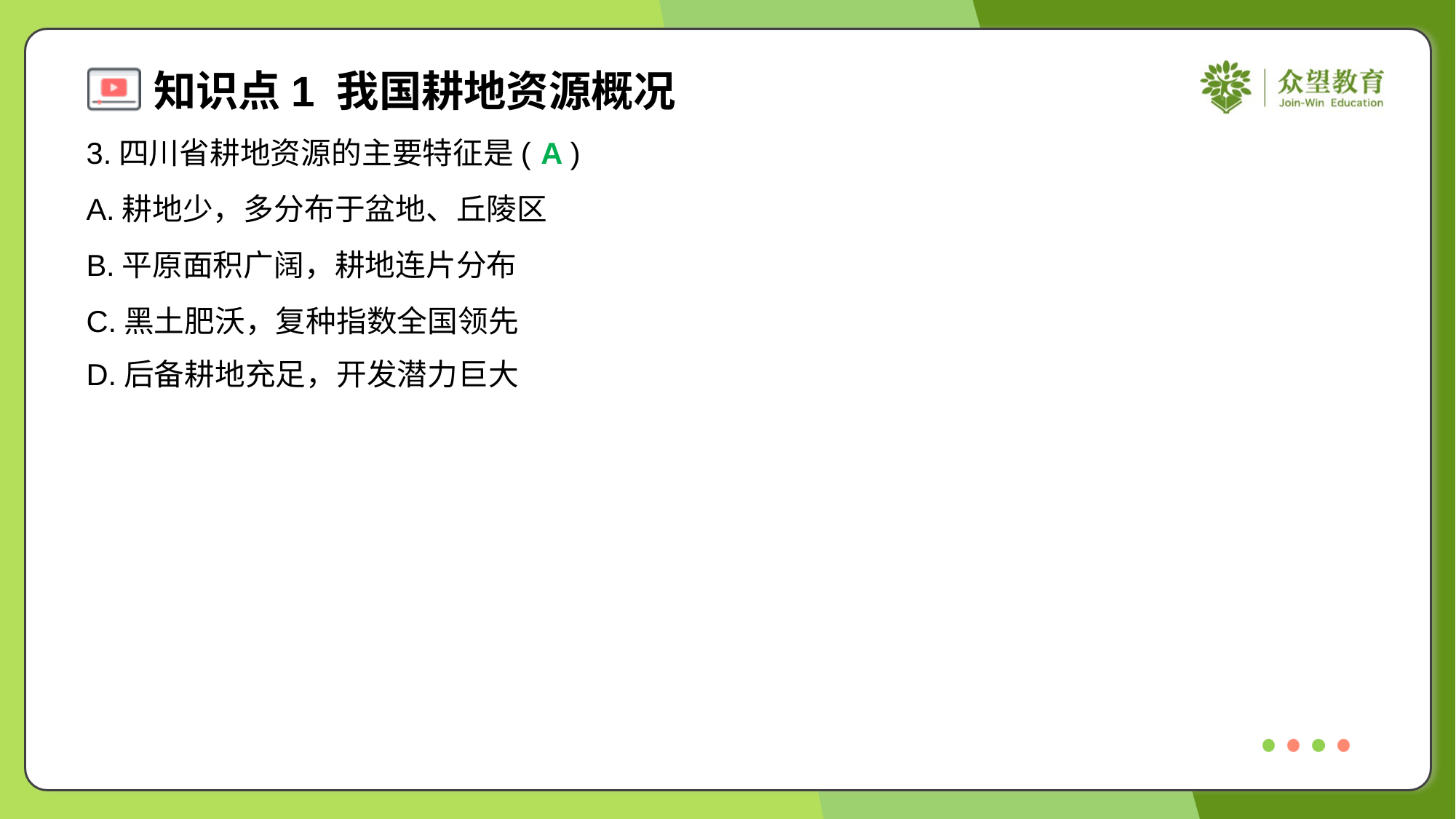

3.四川省耕地资源的主要特征是(     )
A
A.耕地少，多分布于盆地、丘陵区
B.平原面积广阔，耕地连片分布
C.黑土肥沃，复种指数全国领先
D.后备耕地充足，开发潜力巨大